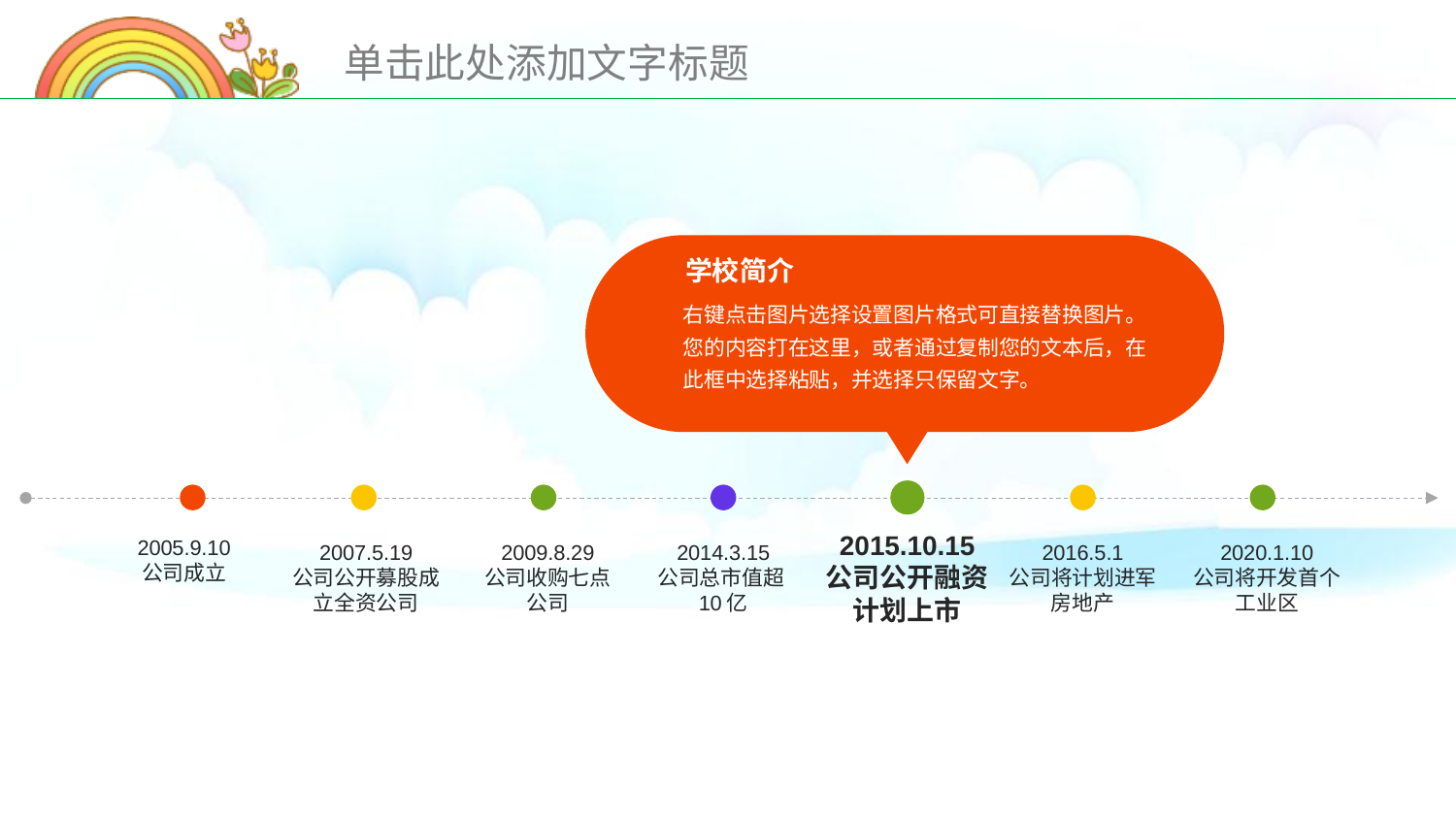

学校简介
右键点击图片选择设置图片格式可直接替换图片。您的内容打在这里，或者通过复制您的文本后，在此框中选择粘贴，并选择只保留文字。

2005.9.10
公司成立
2007.5.19
公司公开募股成立全资公司
2009.8.29
公司收购七点公司
2014.3.15
公司总市值超10亿
2015.10.15
公司公开融资
计划上市
2016.5.1
公司将计划进军房地产
2020.1.10
公司将开发首个工业区